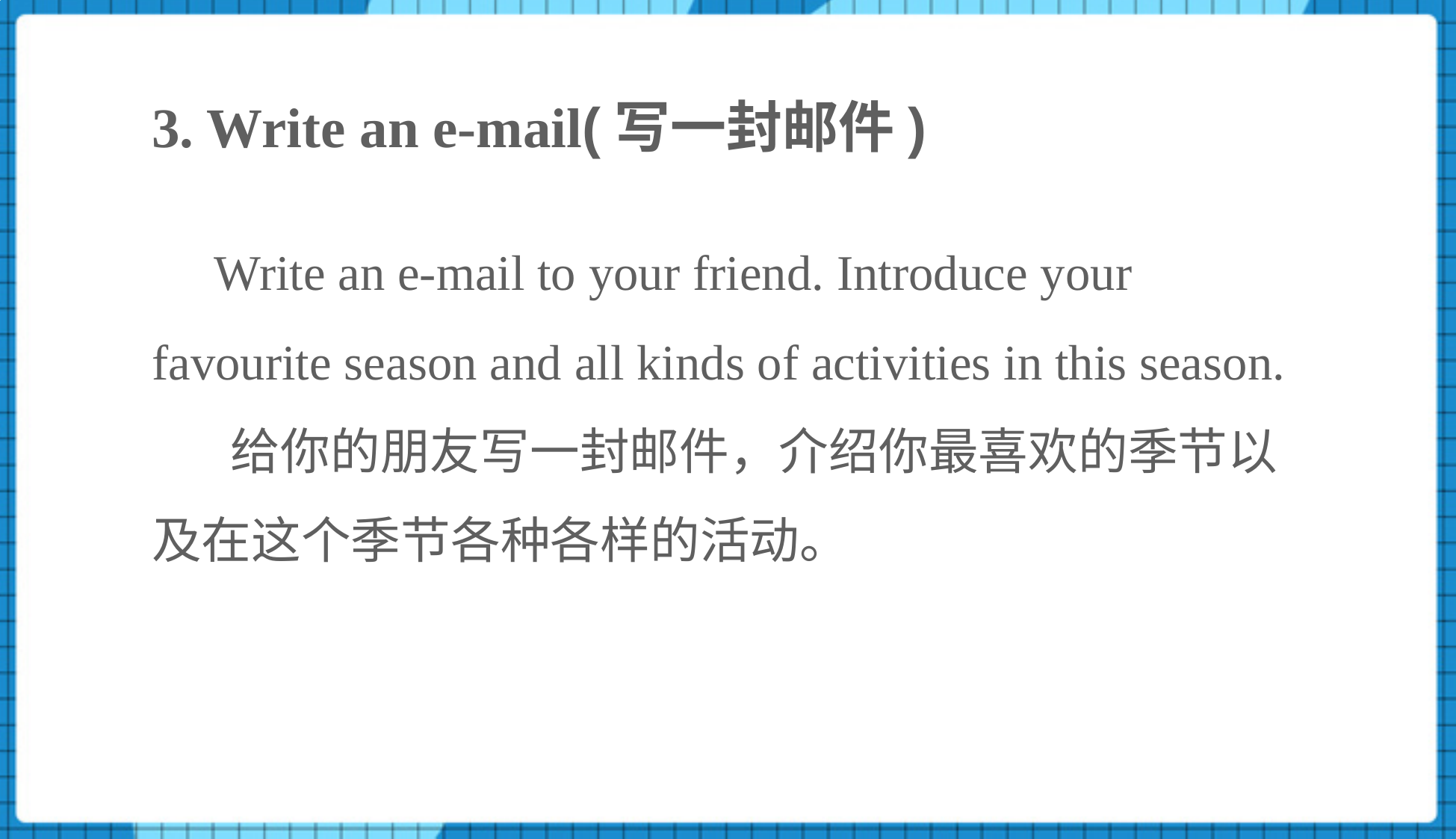

3. Write an e-mail(写一封邮件)
     Write an e-mail to your friend. Introduce your favourite season and all kinds of activities in this season.
      给你的朋友写一封邮件，介绍你最喜欢的季节以及在这个季节各种各样的活动。